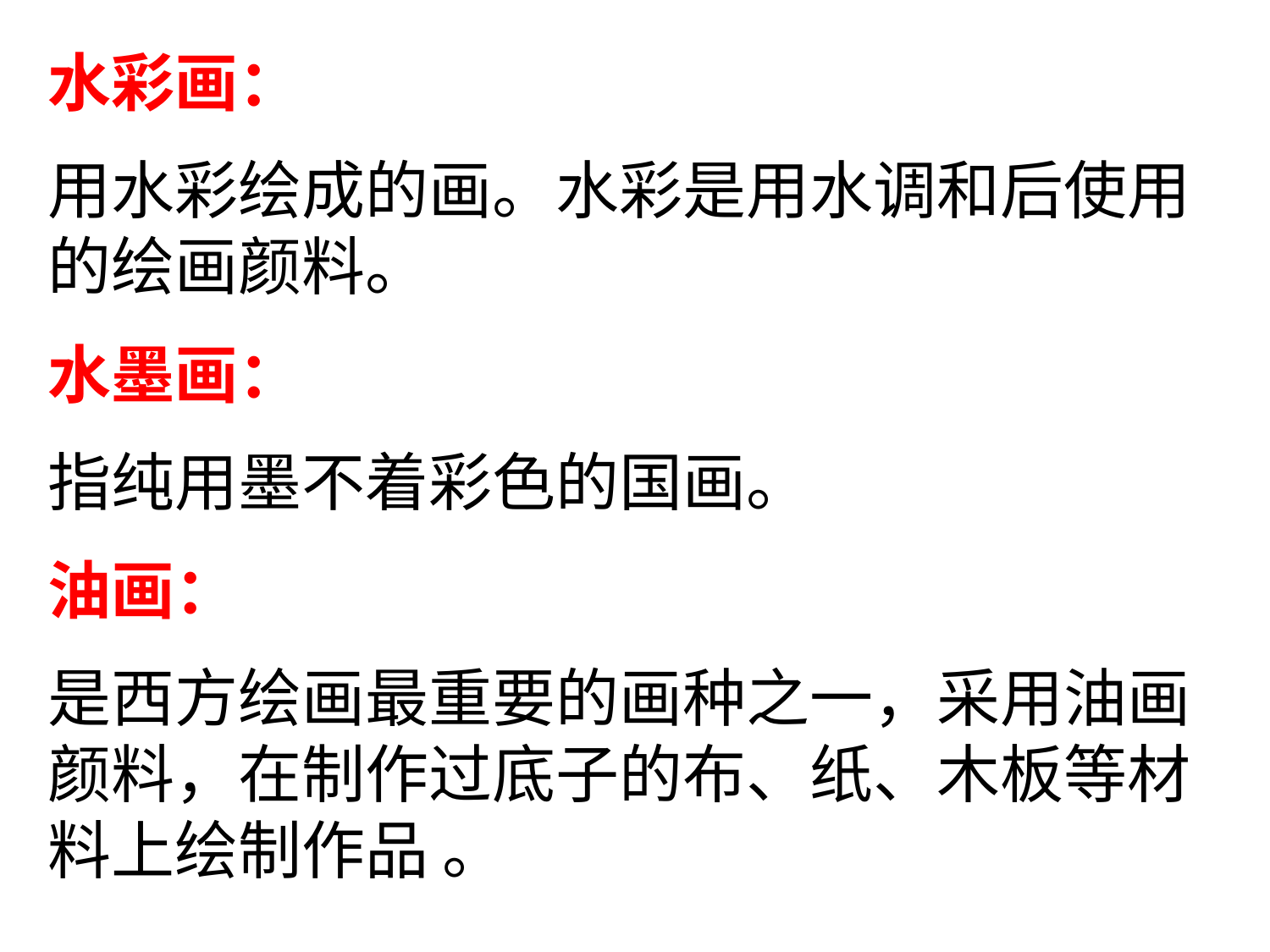

水彩画：
用水彩绘成的画。水彩是用水调和后使用的绘画颜料。
水墨画：
指纯用墨不着彩色的国画。
油画：
是西方绘画最重要的画种之一，采用油画颜料，在制作过底子的布、纸、木板等材料上绘制作品 。